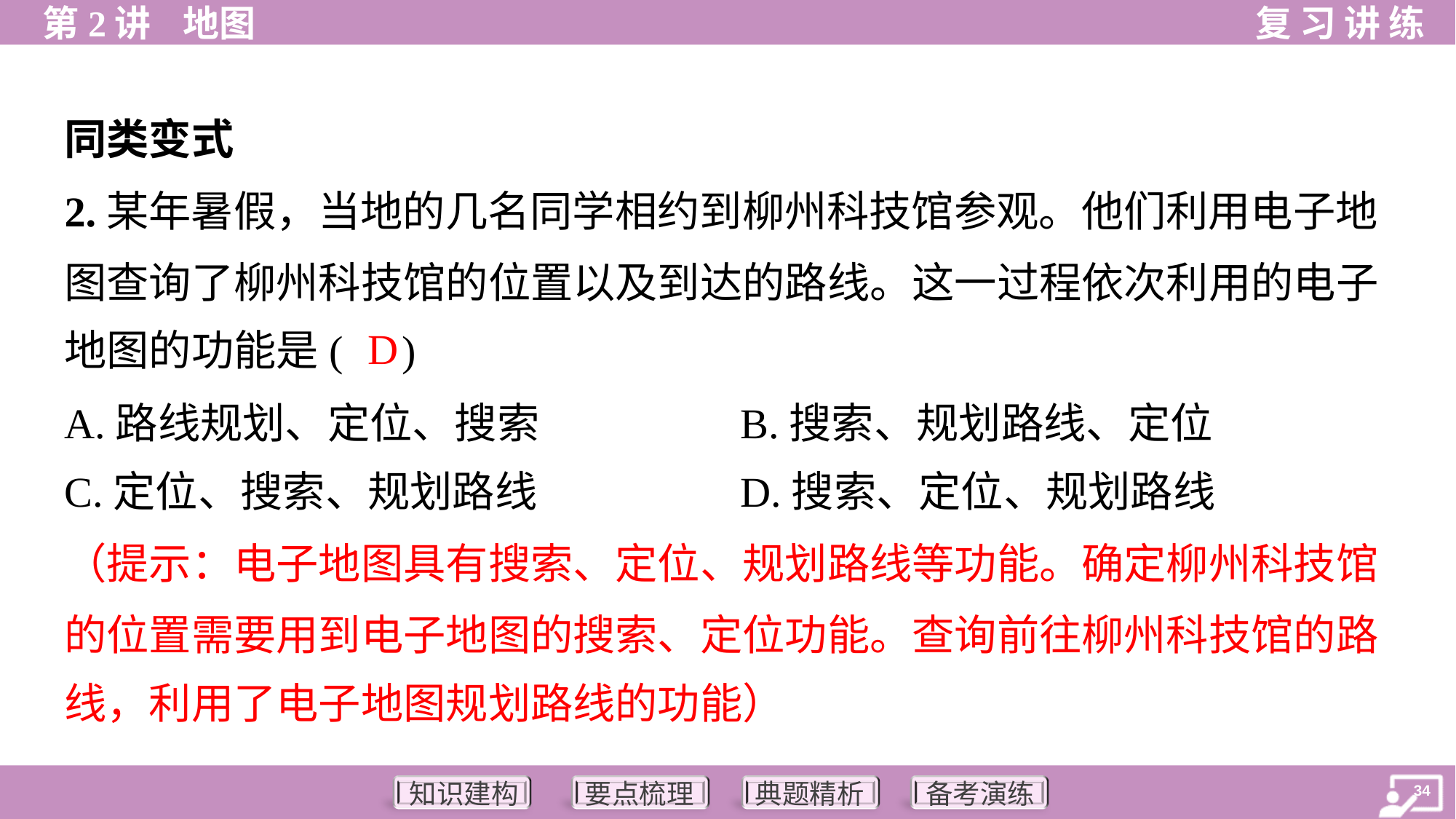

同类变式
2.某年暑假，当地的几名同学相约到柳州科技馆参观。他们利用电子地
图查询了柳州科技馆的位置以及到达的路线。这一过程依次利用的电子
地图的功能是(     )
D
A.路线规划、定位、搜索	B.搜索、规划路线、定位
C.定位、搜索、规划路线	D.搜索、定位、规划路线
（提示：电子地图具有搜索、定位、规划路线等功能。确定柳州科技馆
的位置需要用到电子地图的搜索、定位功能。查询前往柳州科技馆的路
线，利用了电子地图规划路线的功能）